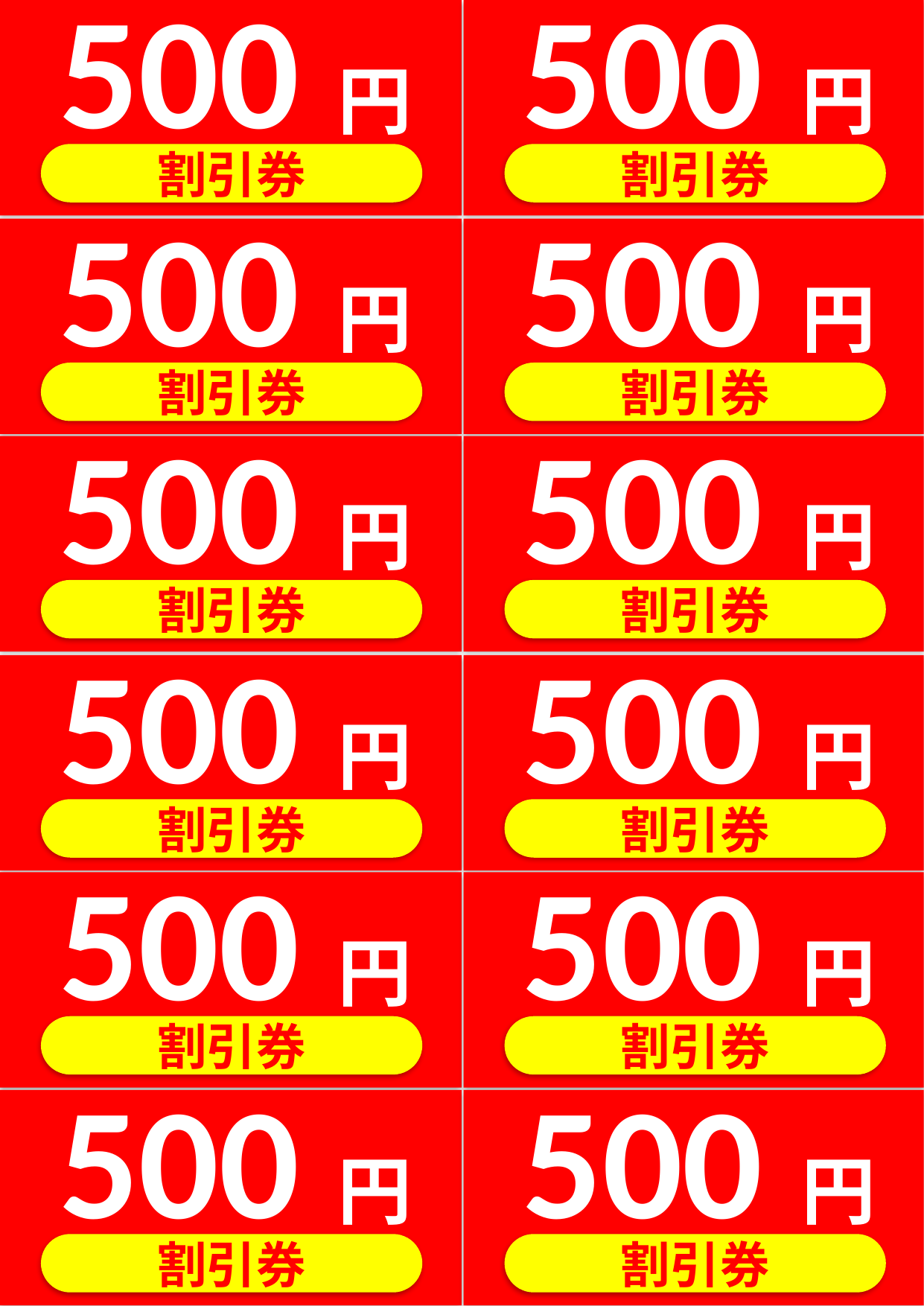

500円
割引券

500円
割引券

500円
割引券

500円
割引券

500円
割引券

500円
割引券

500円
割引券

500円
割引券

500円
割引券

500円
割引券

500円
割引券

500円
割引券